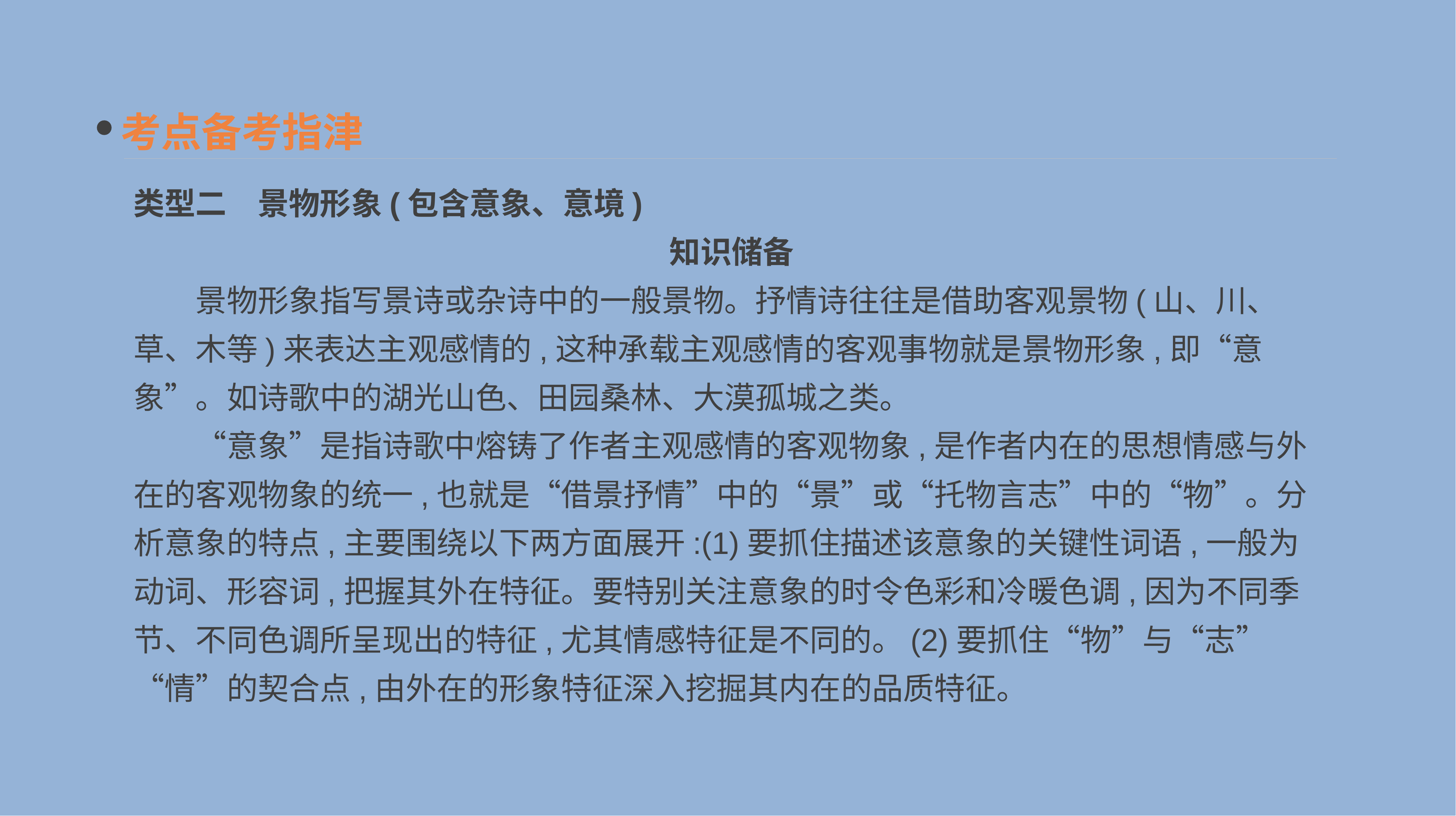

考点备考指津

类型二　景物形象(包含意象、意境)
　知识储备
　　景物形象指写景诗或杂诗中的一般景物。抒情诗往往是借助客观景物(山、川、草、木等)来表达主观感情的,这种承载主观感情的客观事物就是景物形象,即“意象”。如诗歌中的湖光山色、田园桑林、大漠孤城之类。
　　“意象”是指诗歌中熔铸了作者主观感情的客观物象,是作者内在的思想情感与外在的客观物象的统一,也就是“借景抒情”中的“景”或“托物言志”中的“物”。分析意象的特点,主要围绕以下两方面展开:(1)要抓住描述该意象的关键性词语,一般为动词、形容词,把握其外在特征。要特别关注意象的时令色彩和冷暖色调,因为不同季节、不同色调所呈现出的特征,尤其情感特征是不同的。(2)要抓住“物”与“志”“情”的契合点,由外在的形象特征深入挖掘其内在的品质特征。